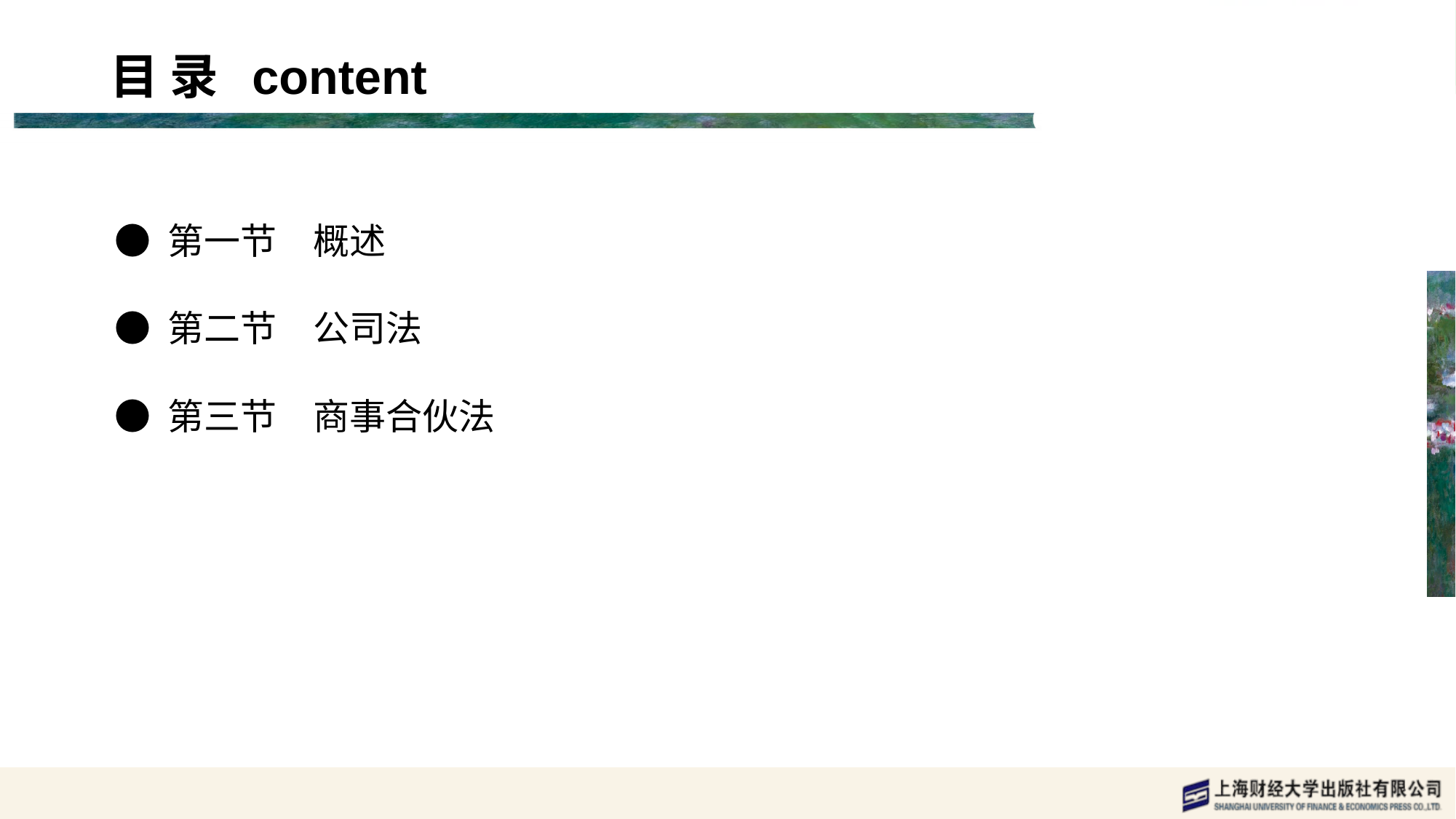

目 录  content
● 第一节　概述
● 第二节　公司法
● 第三节　商事合伙法